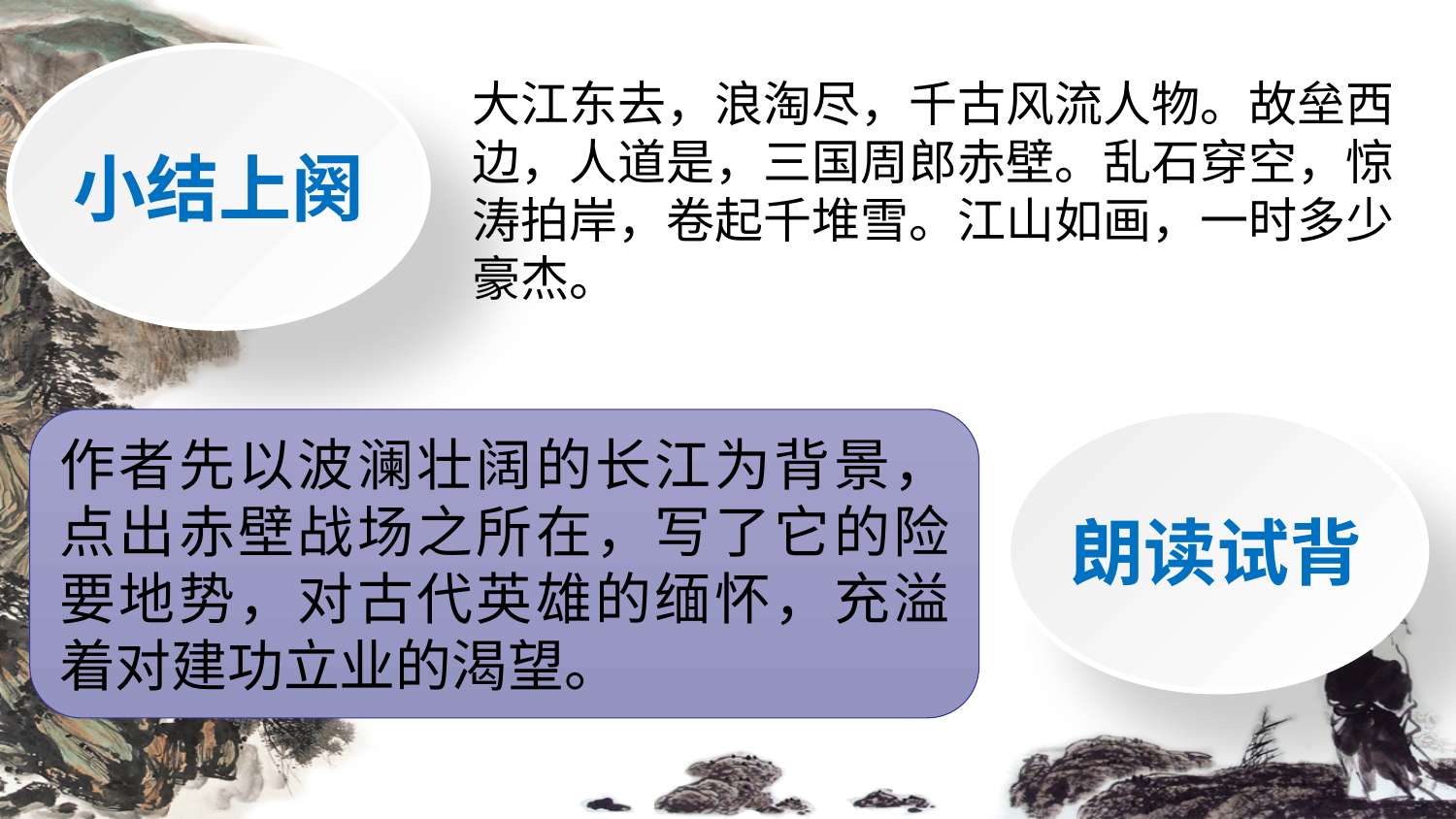

小结上阕
大江东去，浪淘尽，千古风流人物。故垒西边，人道是，三国周郎赤壁。乱石穿空，惊涛拍岸，卷起千堆雪。江山如画，一时多少豪杰。

朗读试背
作者先以波澜壮阔的长江为背景，点出赤壁战场之所在，写了它的险要地势，对古代英雄的缅怀，充溢着对建功立业的渴望。